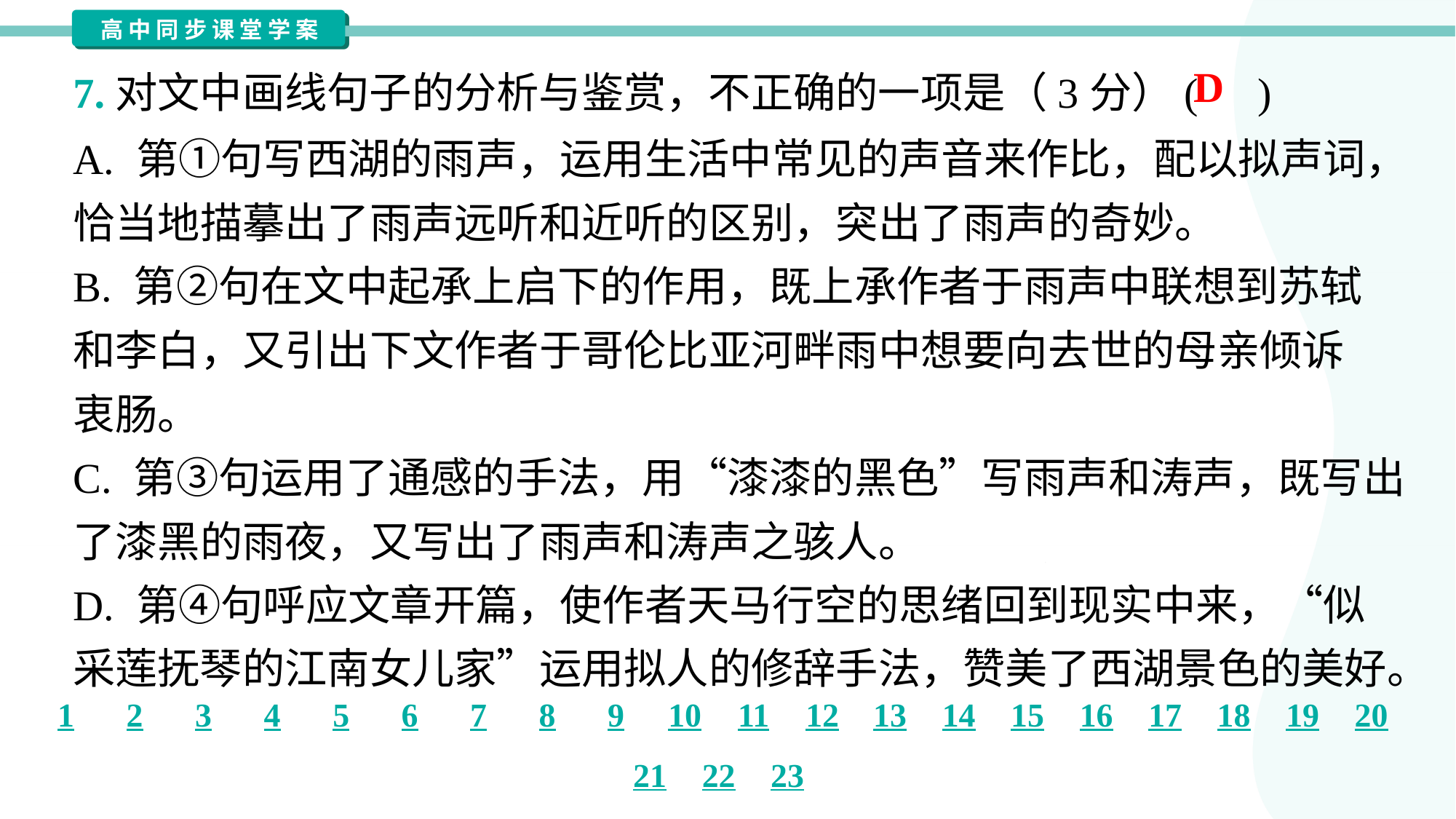

D
7.对文中画线句子的分析与鉴赏，不正确的一项是（3分）(     )
A. 第①句写西湖的雨声，运用生活中常见的声音来作比，配以拟声词，
恰当地描摹出了雨声远听和近听的区别，突出了雨声的奇妙。
B. 第②句在文中起承上启下的作用，既上承作者于雨声中联想到苏轼
和李白，又引出下文作者于哥伦比亚河畔雨中想要向去世的母亲倾诉
衷肠。
C. 第③句运用了通感的手法，用“漆漆的黑色”写雨声和涛声，既写出
了漆黑的雨夜，又写出了雨声和涛声之骇人。
D. 第④句呼应文章开篇，使作者天马行空的思绪回到现实中来，“似
采莲抚琴的江南女儿家”运用拟人的修辞手法，赞美了西湖景色的美好。